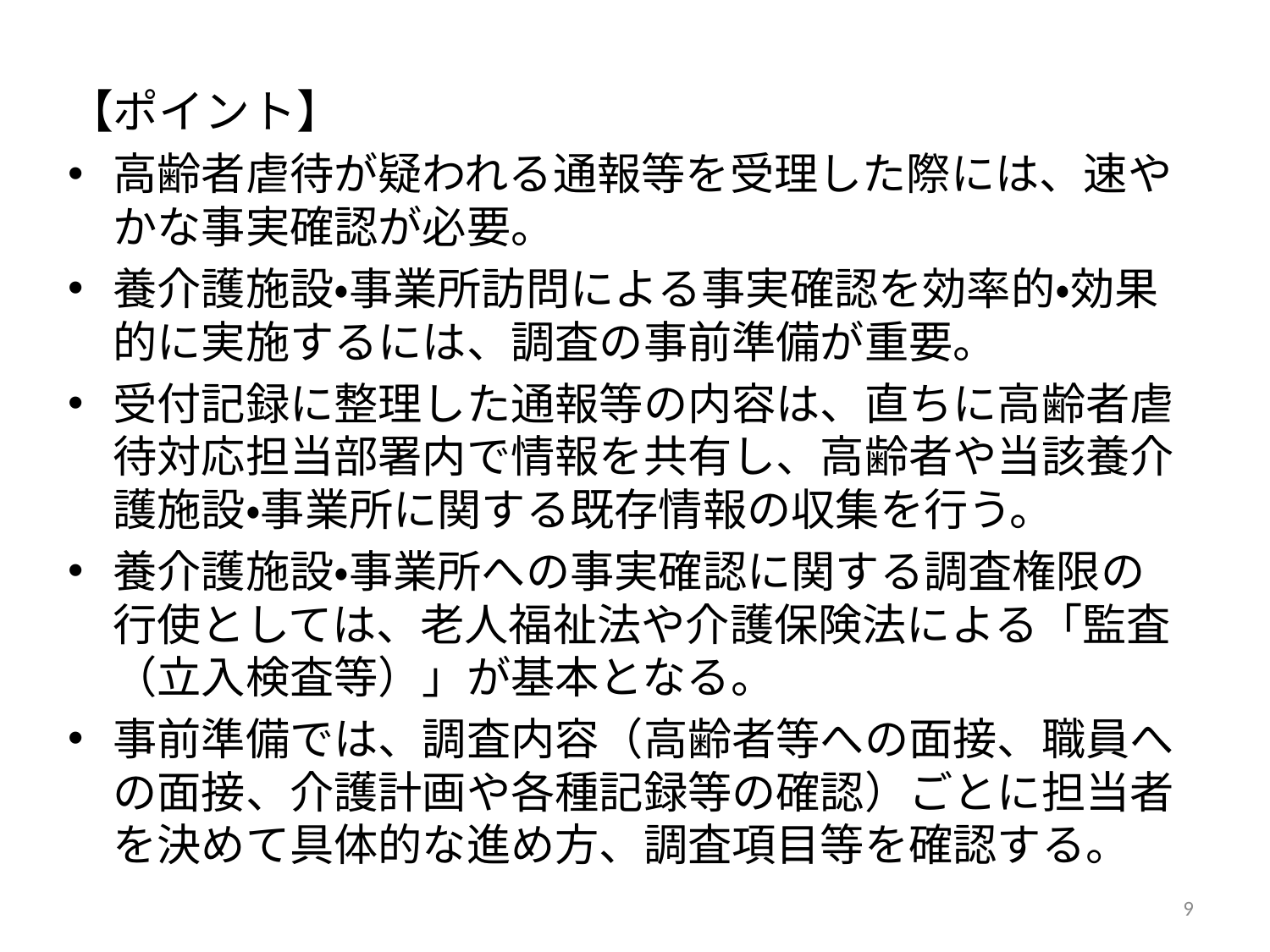

【ポイント】
高齢者虐待が疑われる通報等を受理した際には、速やかな事実確認が必要。
養介護施設・事業所訪問による事実確認を効率的・効果的に実施するには、調査の事前準備が重要。
受付記録に整理した通報等の内容は、直ちに高齢者虐待対応担当部署内で情報を共有し、高齢者や当該養介護施設・事業所に関する既存情報の収集を行う。
養介護施設・事業所への事実確認に関する調査権限の行使としては、老人福祉法や介護保険法による「監査（立入検査等）」が基本となる。
事前準備では、調査内容（高齢者等への面接、職員への面接、介護計画や各種記録等の確認）ごとに担当者を決めて具体的な進め方、調査項目等を確認する。

9